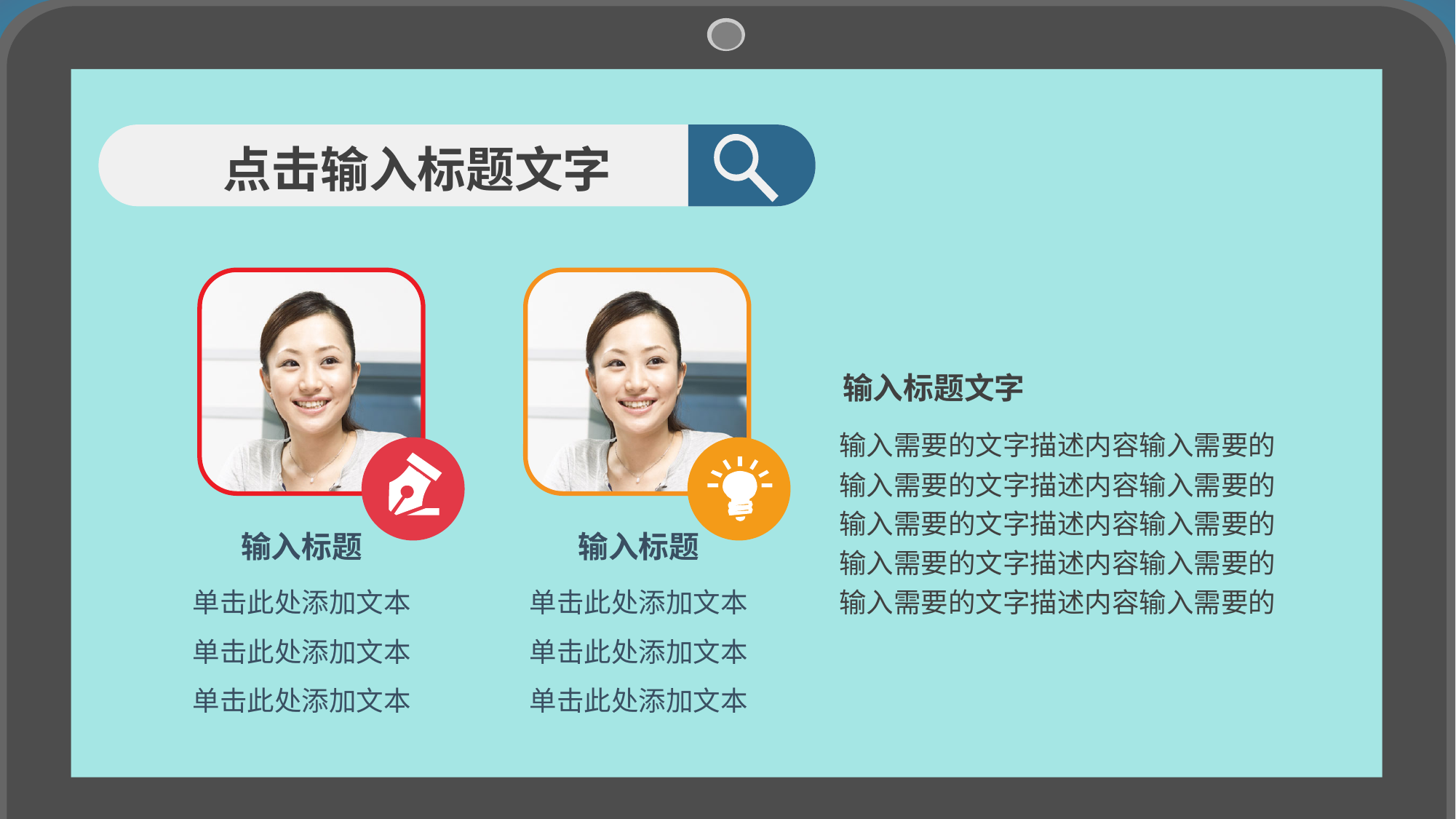

点击输入标题文字

输入标题文字
输入需要的文字描述内容输入需要的
输入需要的文字描述内容输入需要的
输入需要的文字描述内容输入需要的
输入需要的文字描述内容输入需要的
输入需要的文字描述内容输入需要的

输入标题
输入标题
单击此处添加文本
单击此处添加文本
单击此处添加文本
单击此处添加文本
单击此处添加文本
单击此处添加文本